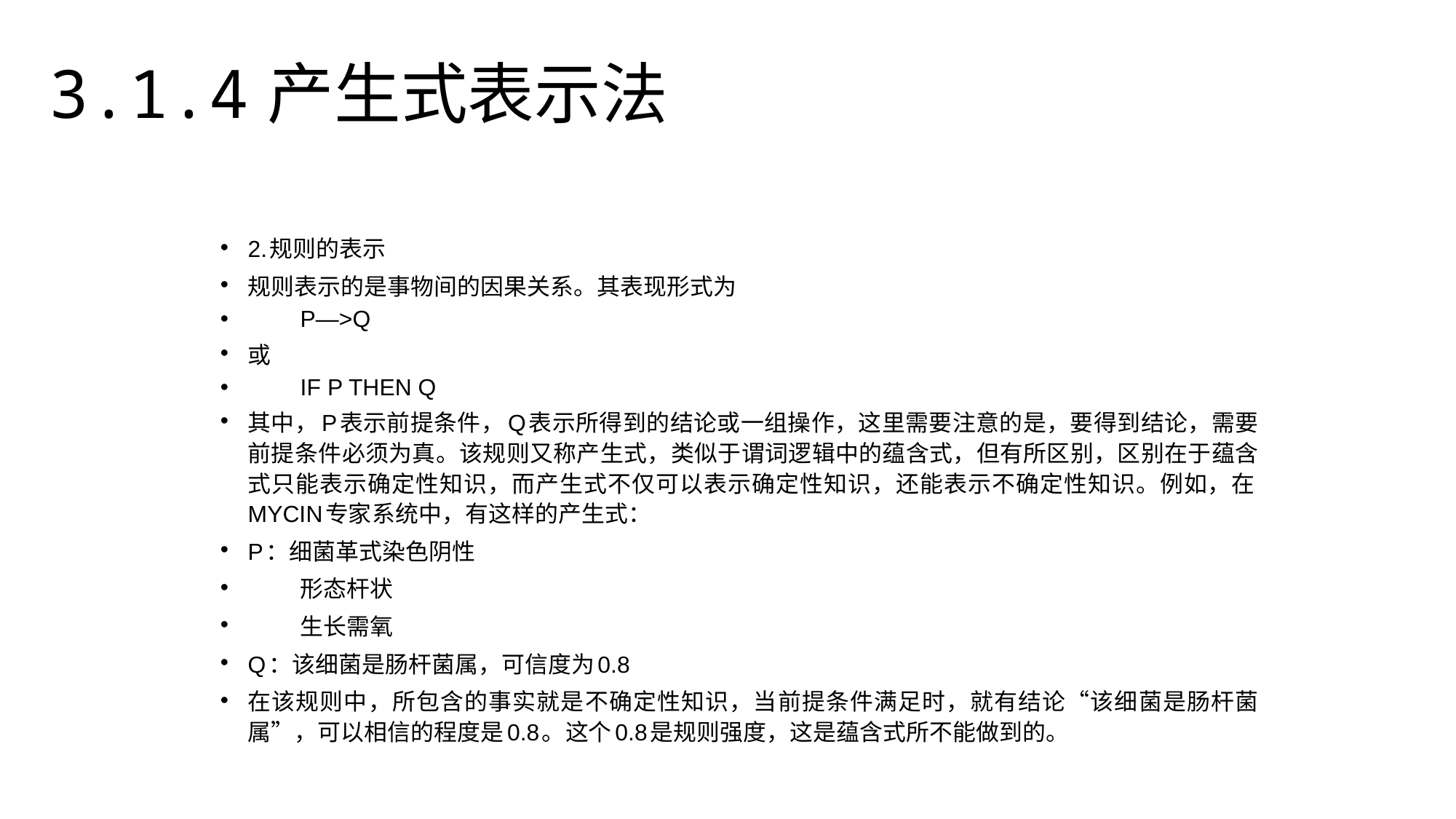

3.1.4产生式表示法
2.规则的表示
规则表示的是事物间的因果关系。其表现形式为
				P—>Q
或
			IF P THEN Q
其中，P表示前提条件，Q表示所得到的结论或一组操作，这里需要注意的是，要得到结论，需要前提条件必须为真。该规则又称产生式，类似于谓词逻辑中的蕴含式，但有所区别，区别在于蕴含式只能表示确定性知识，而产生式不仅可以表示确定性知识，还能表示不确定性知识。例如，在MYCIN专家系统中，有这样的产生式：
P：细菌革式染色阴性
	形态杆状
	生长需氧
Q：该细菌是肠杆菌属，可信度为0.8
在该规则中，所包含的事实就是不确定性知识，当前提条件满足时，就有结论“该细菌是肠杆菌属”，可以相信的程度是0.8。这个0.8是规则强度，这是蕴含式所不能做到的。